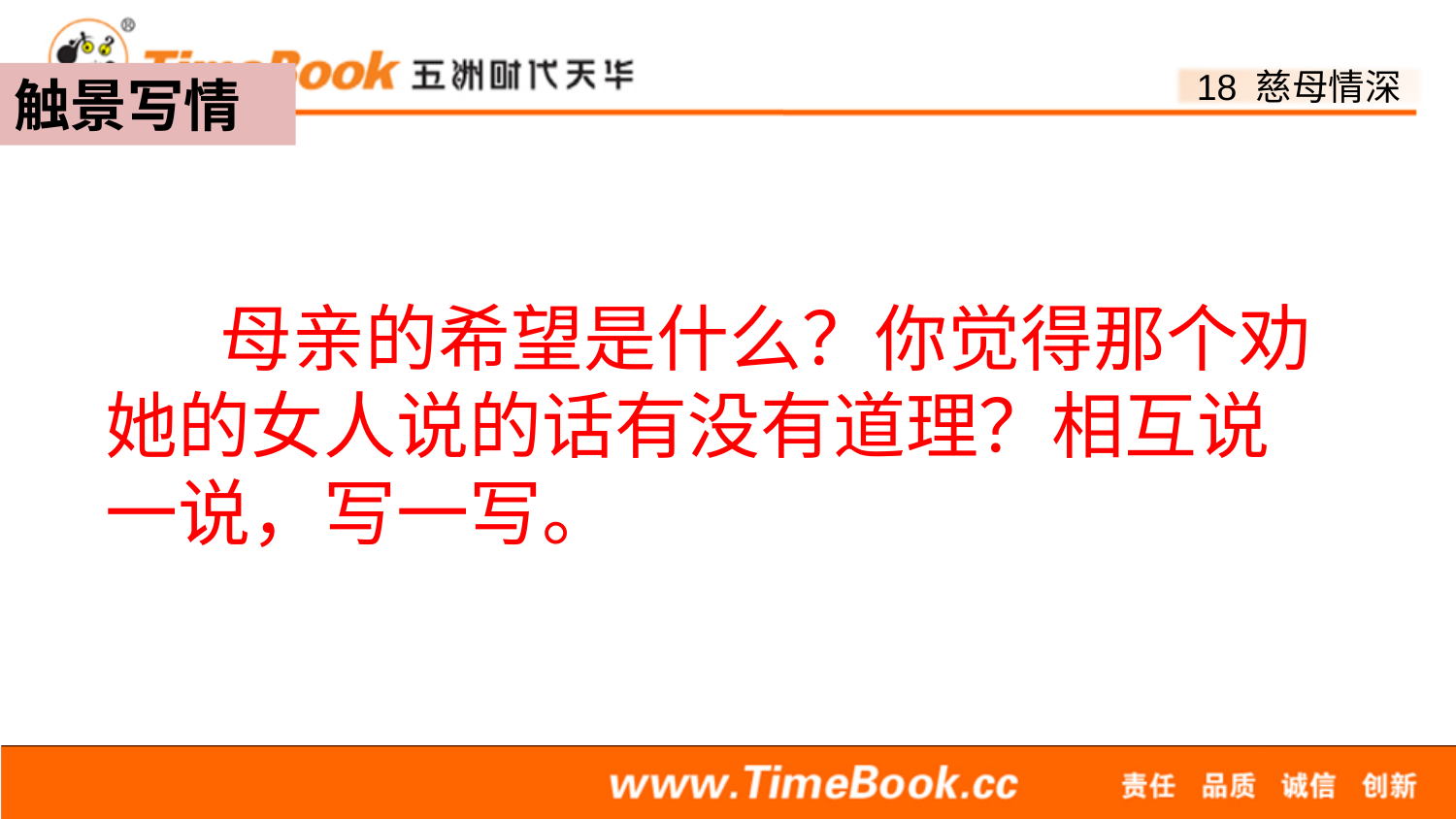

触景写情
   母亲的希望是什么？你觉得那个劝她的女人说的话有没有道理？相互说一说，写一写。